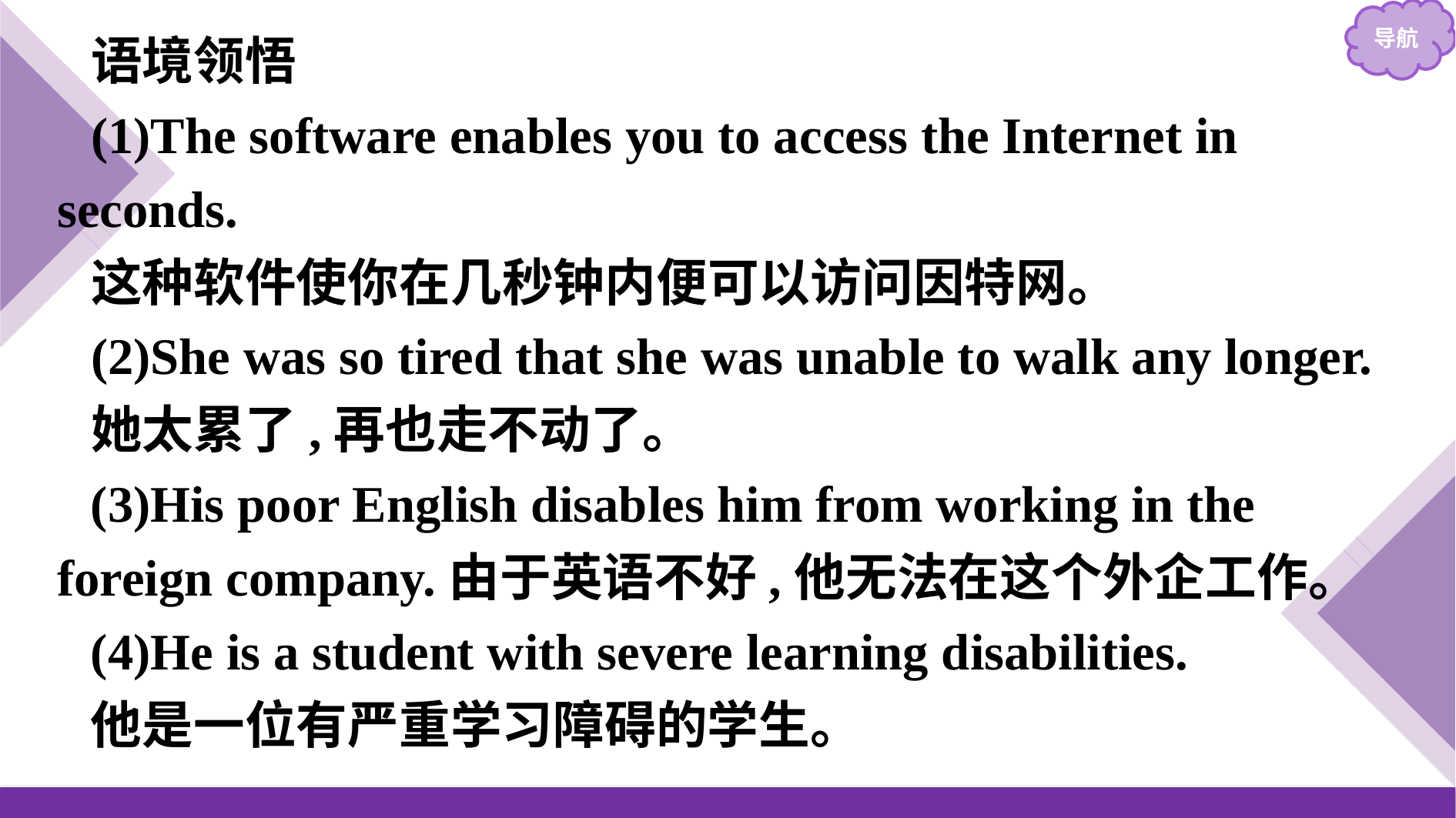

语境领悟
(1)The software enables you to access the Internet in seconds.
这种软件使你在几秒钟内便可以访问因特网。
(2)She was so tired that she was unable to walk any longer.
她太累了,再也走不动了。
(3)His poor English disables him from working in the foreign company.由于英语不好,他无法在这个外企工作。
(4)He is a student with severe learning disabilities.
他是一位有严重学习障碍的学生。